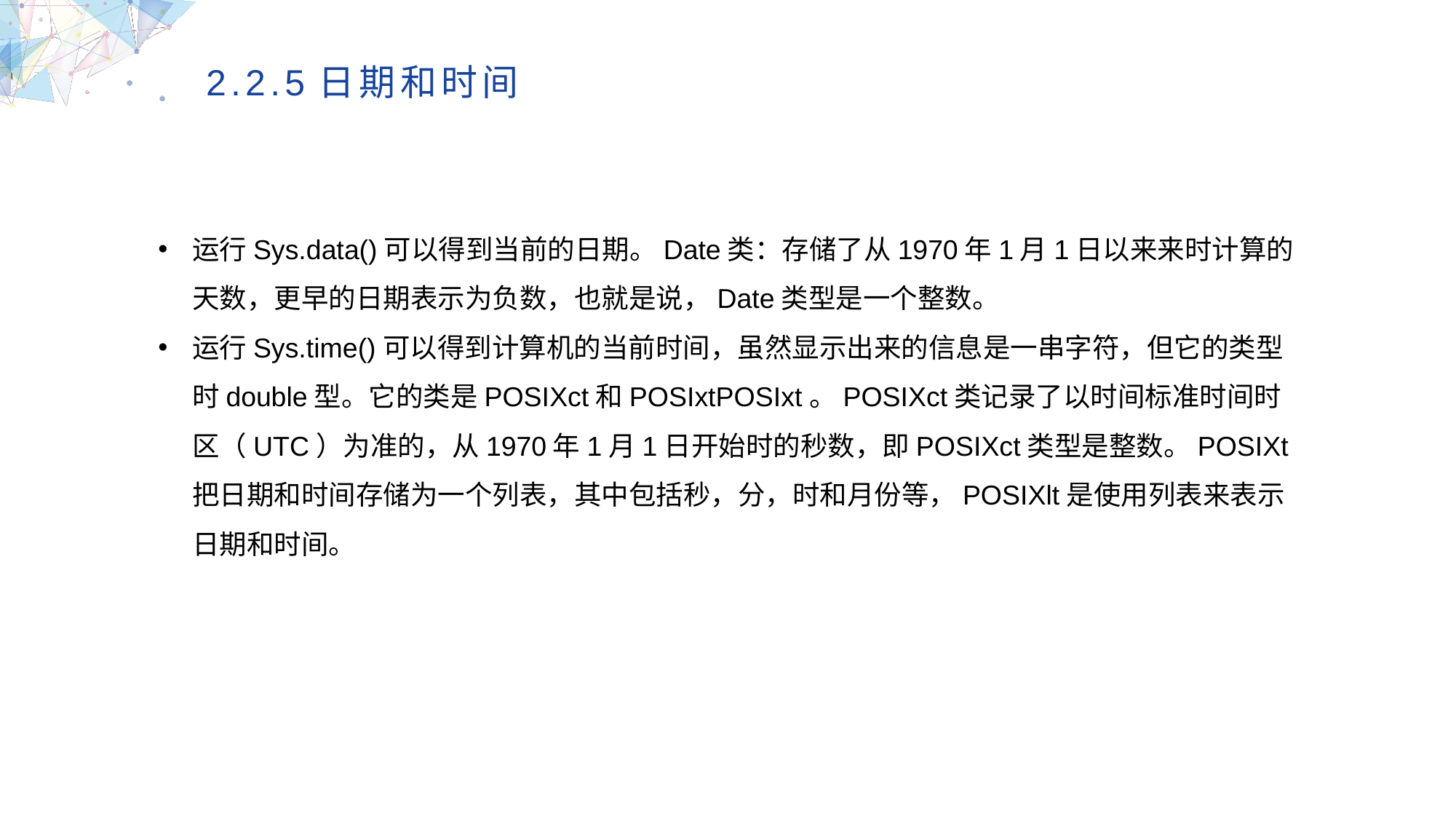

2.2.5日期和时间
运行Sys.data()可以得到当前的日期。Date类：存储了从1970年1月1日以来来时计算的天数，更早的日期表示为负数，也就是说，Date类型是一个整数。
运行Sys.time()可以得到计算机的当前时间，虽然显示出来的信息是一串字符，但它的类型时double型。它的类是POSIXct和POSIxtPOSIxt。POSIXct类记录了以时间标准时间时区（UTC）为准的，从1970年1月1日开始时的秒数，即POSIXct类型是整数。POSIXt把日期和时间存储为一个列表，其中包括秒，分，时和月份等，POSIXlt是使用列表来表示日期和时间。

MULTIPURPOSE PRESENTATION TEMPLATE | UNIQUE DESIGN
Welcome Message
Please replace text, click add relevant headline, modify the text content, also can copy your content to this directly. Please replace text, click add relevant headline, modify the text content, also can copy your content to this directly.